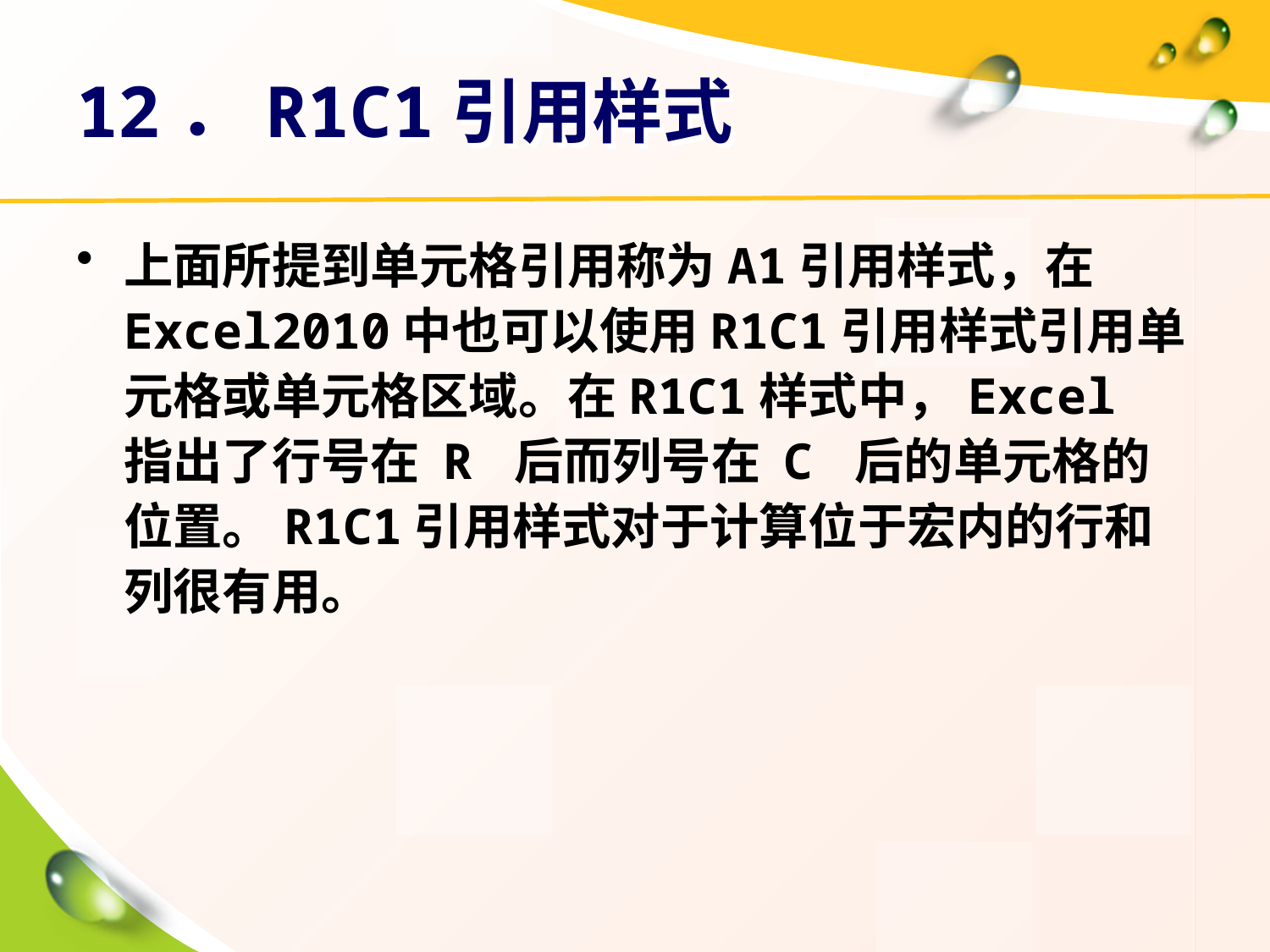

# 12．R1C1引用样式
上面所提到单元格引用称为A1引用样式，在Excel2010中也可以使用R1C1引用样式引用单元格或单元格区域。在R1C1样式中，Excel 指出了行号在 R 后而列号在 C 后的单元格的位置。R1C1引用样式对于计算位于宏内的行和列很有用。